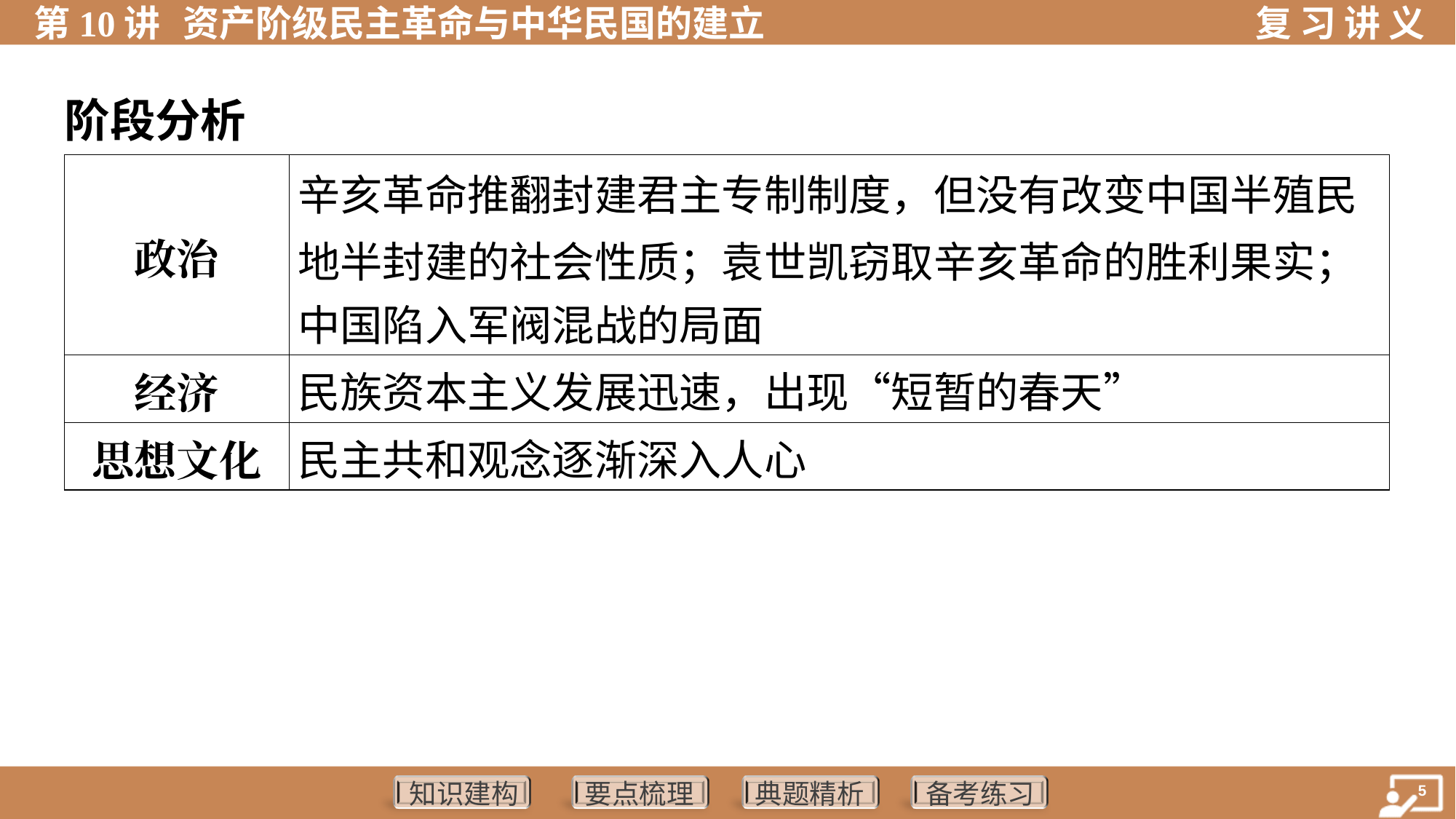

阶段分析
| 政治 | 辛亥革命推翻封建君主专制制度，但没有改变中国半殖民 地半封建的社会性质；袁世凯窃取辛亥革命的胜利果实； 中国陷入军阀混战的局面 |
| --- | --- |
| 经济 | 民族资本主义发展迅速，出现“短暂的春天” |
| 思想文化 | 民主共和观念逐渐深入人心 |